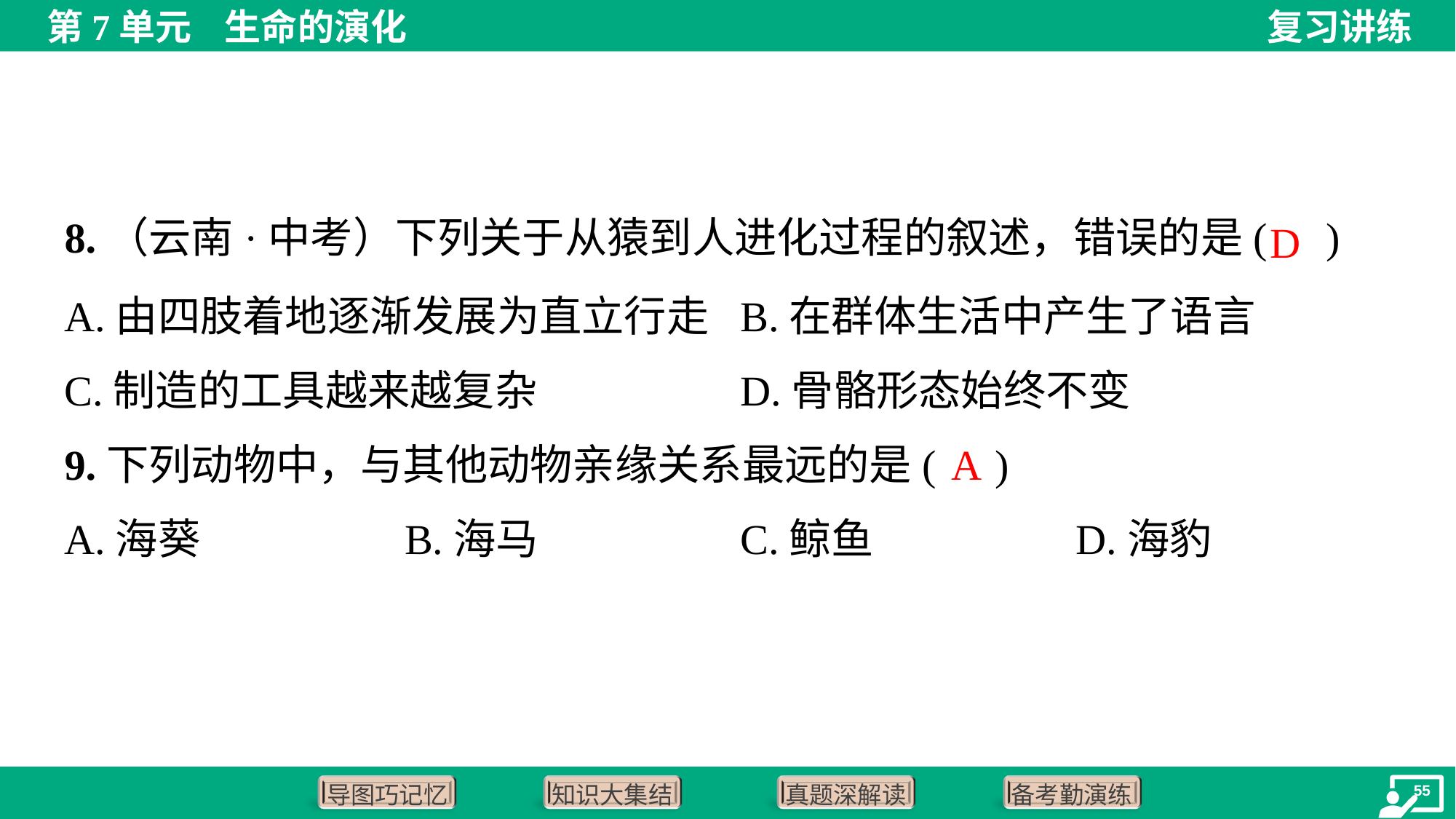

8.（云南·中考）下列关于从猿到人进化过程的叙述，错误的是(     )
D
A.由四肢着地逐渐发展为直立行走	B.在群体生活中产生了语言
C.制造的工具越来越复杂	D.骨骼形态始终不变
A
9.下列动物中，与其他动物亲缘关系最远的是(     )
A.海葵	B.海马	C.鲸鱼	D.海豹